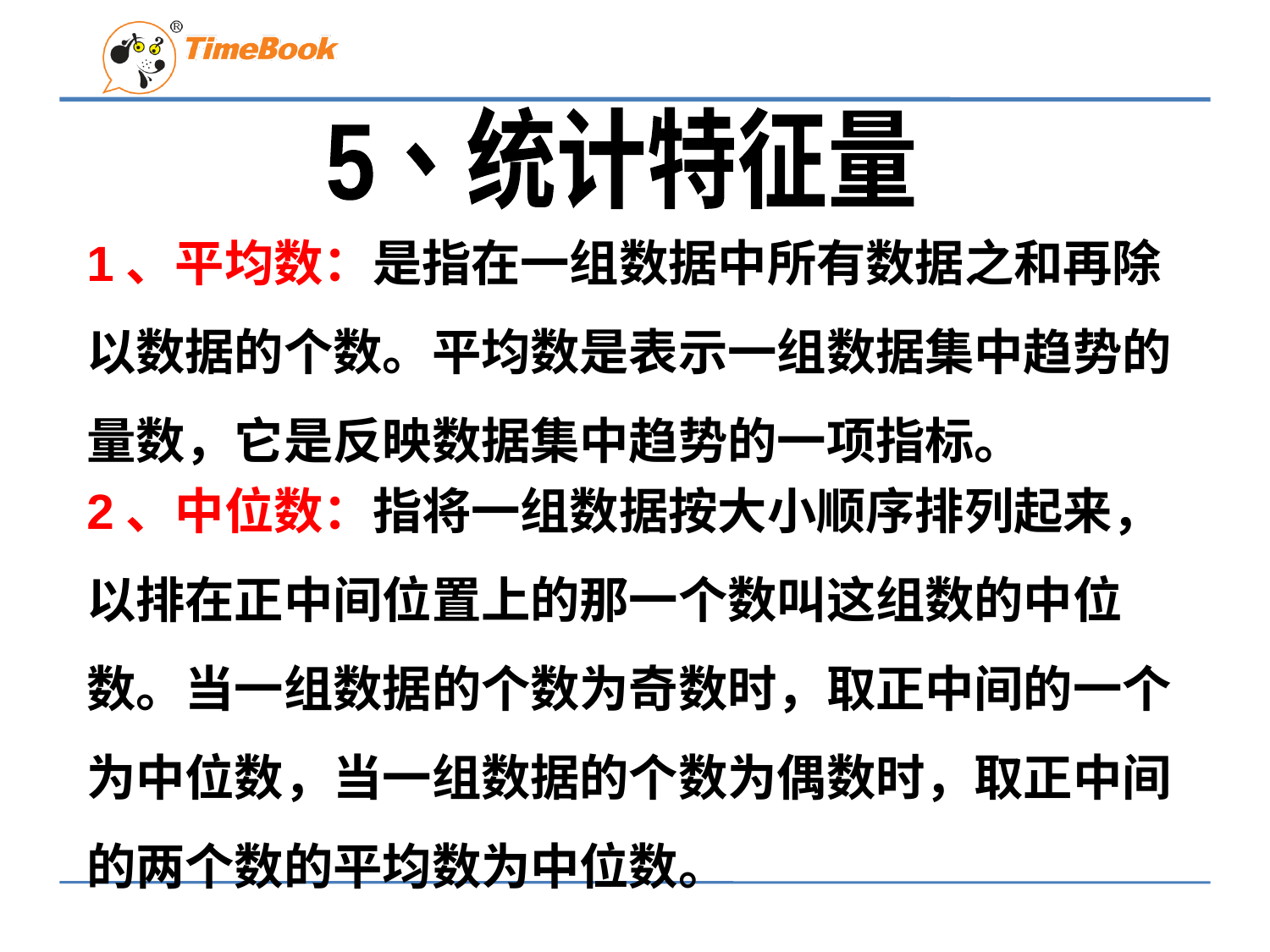

5、统计特征量
1、平均数：是指在一组数据中所有数据之和再除以数据的个数。平均数是表示一组数据集中趋势的量数，它是反映数据集中趋势的一项指标。
2、中位数：指将一组数据按大小顺序排列起来，以排在正中间位置上的那一个数叫这组数的中位数。当一组数据的个数为奇数时，取正中间的一个为中位数，当一组数据的个数为偶数时，取正中间的两个数的平均数为中位数。